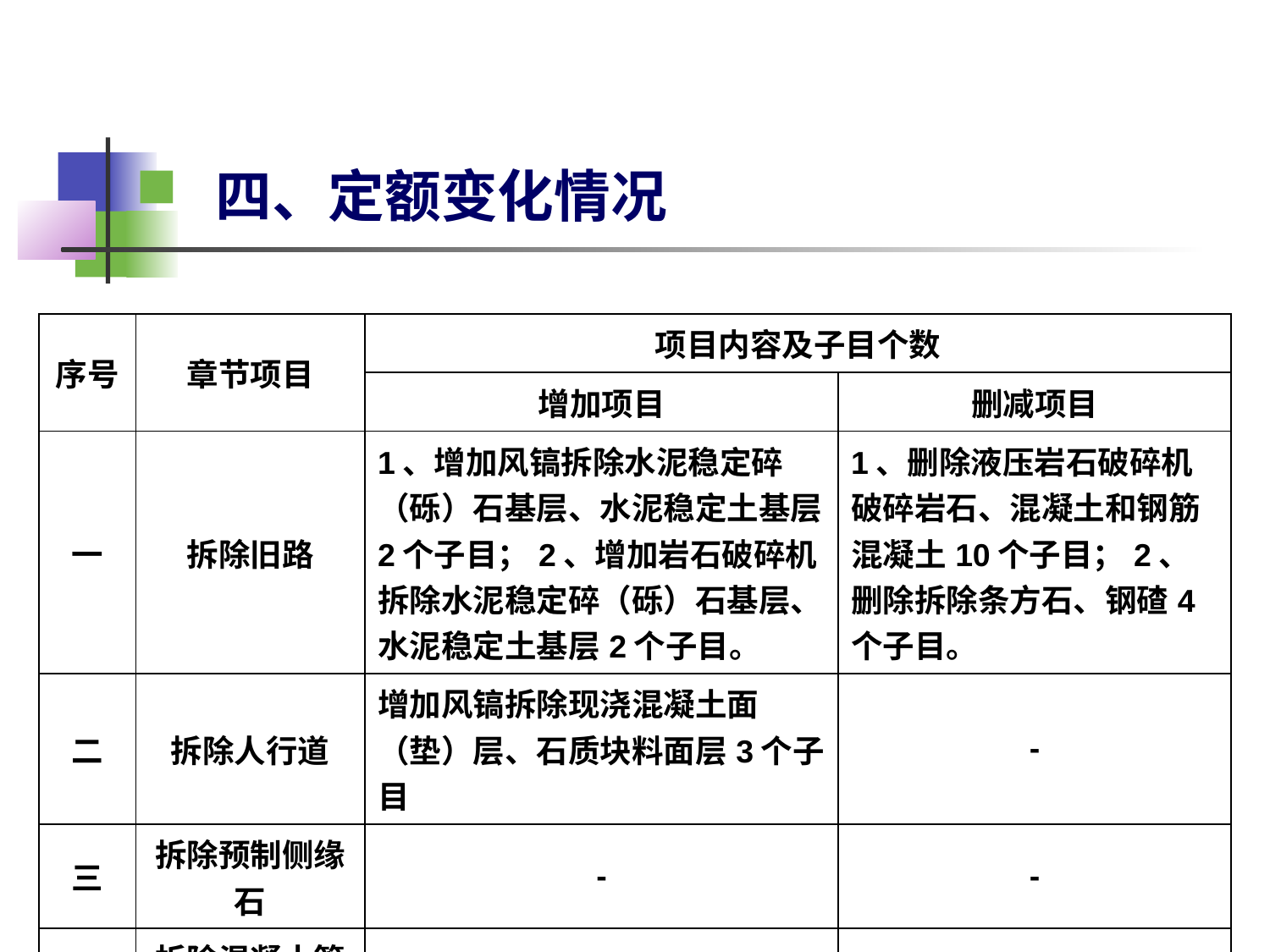

四、定额变化情况
| 序号 | 章节项目 | 项目内容及子目个数 |  |
| --- | --- | --- | --- |
|  |  | 增加项目 | 删减项目 |
| 一 | 拆除旧路 | 1、增加风镐拆除水泥稳定碎（砾）石基层、水泥稳定土基层2个子目；2、增加岩石破碎机拆除水泥稳定碎（砾）石基层、水泥稳定土基层2个子目。 | 1、删除液压岩石破碎机破碎岩石、混凝土和钢筋混凝土10个子目；2、删除拆除条方石、钢碴4个子目。 |
| 二 | 拆除人行道 | 增加风镐拆除现浇混凝土面（垫）层、石质块料面层3个子目 | - |
| 三 | 拆除预制侧缘石 | - | - |
| 四 | 拆除混凝土管道 | - | - |